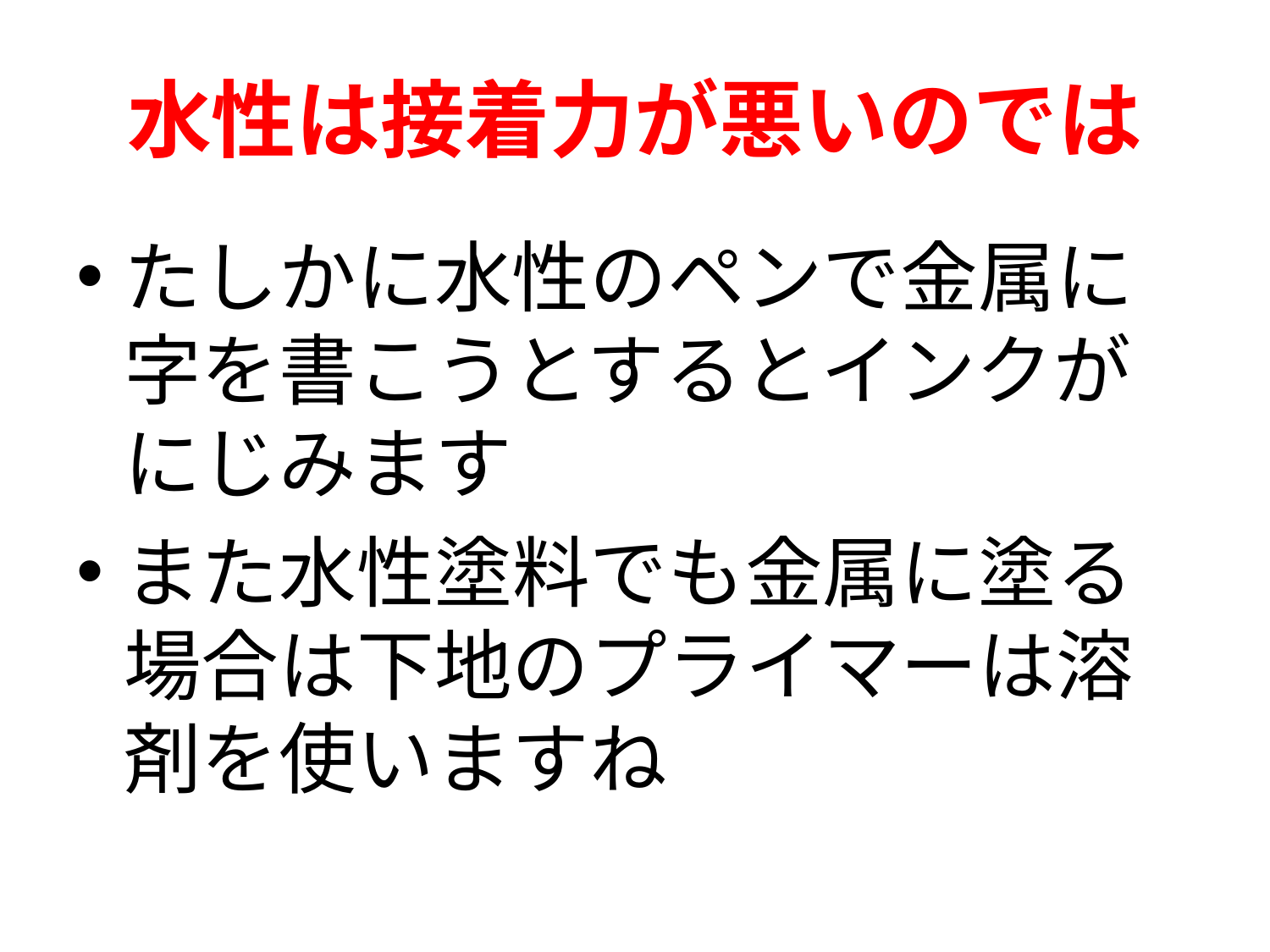

# 水性は接着力が悪いのでは
たしかに水性のペンで金属に字を書こうとするとインクがにじみます
また水性塗料でも金属に塗る場合は下地のプライマーは溶剤を使いますね